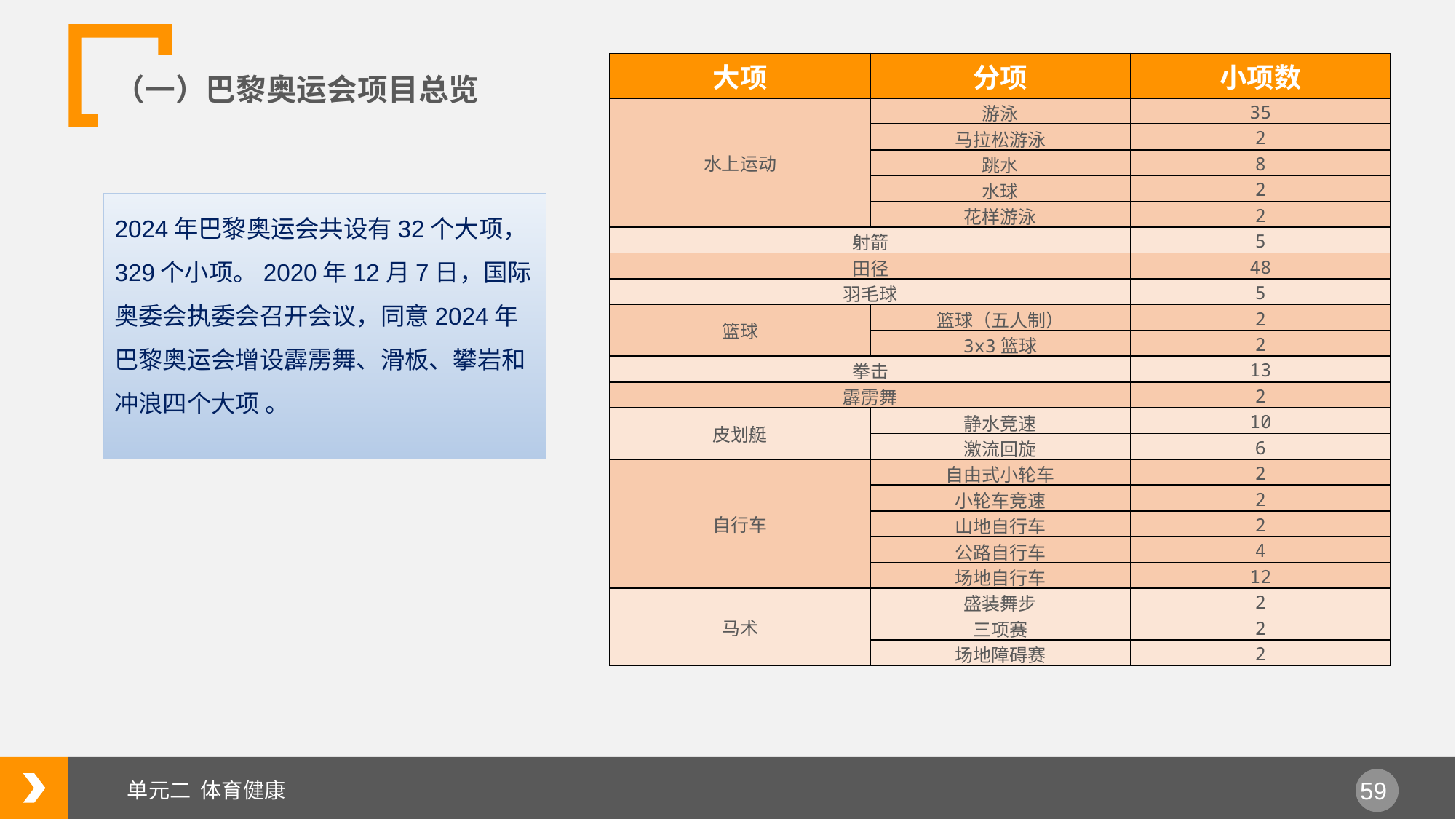

| 大项 | 分项 | 小项数 |
| --- | --- | --- |
| 水上运动 | 游泳 | 35 |
|  | 马拉松游泳 | 2 |
|  | 跳水 | 8 |
|  | 水球 | 2 |
|  | 花样游泳 | 2 |
| 射箭 |  | 5 |
| 田径 |  | 48 |
| 羽毛球 |  | 5 |
| 篮球 | 篮球（五人制） | 2 |
|  | 3x3篮球 | 2 |
| 拳击 |  | 13 |
| 霹雳舞 |  | 2 |
| 皮划艇 | 静水竞速 | 10 |
|  | 激流回旋 | 6 |
| 自行车 | 自由式小轮车 | 2 |
|  | 小轮车竞速 | 2 |
|  | 山地自行车 | 2 |
|  | 公路自行车 | 4 |
|  | 场地自行车 | 12 |
| 马术 | 盛装舞步 | 2 |
|  | 三项赛 | 2 |
|  | 场地障碍赛 | 2 |
（一）巴黎奥运会项目总览
2024年巴黎奥运会共设有32个大项，329个小项。2020年12月7日，国际奥委会执委会召开会议，同意2024年巴黎奥运会增设霹雳舞、滑板、攀岩和冲浪四个大项 。
单元二  体育健康